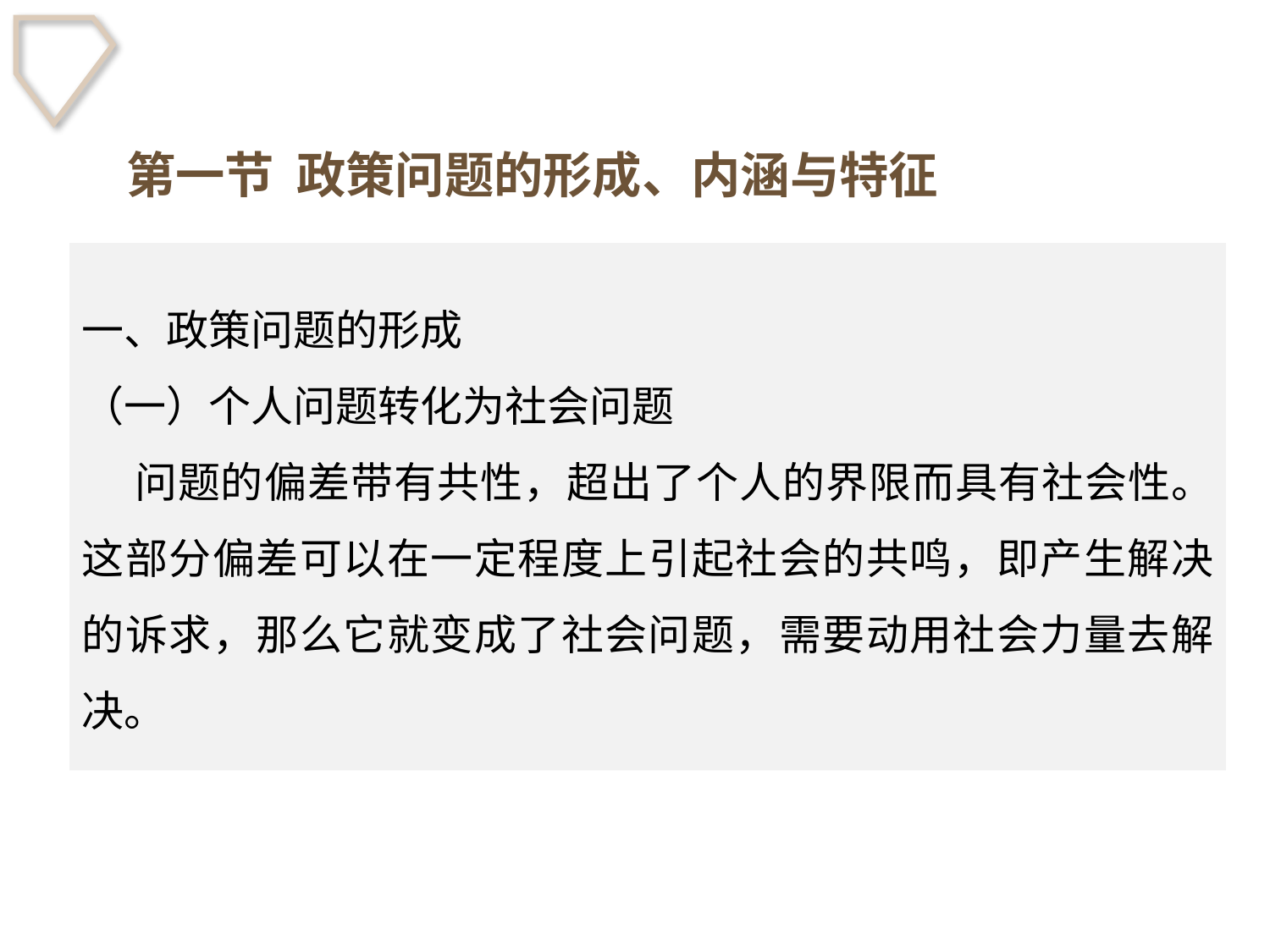

第一节  政策问题的形成、内涵与特征
一、政策问题的形成
（一）个人问题转化为社会问题
    问题的偏差带有共性，超出了个人的界限而具有社会性。这部分偏差可以在一定程度上引起社会的共鸣，即产生解决的诉求，那么它就变成了社会问题，需要动用社会力量去解决。